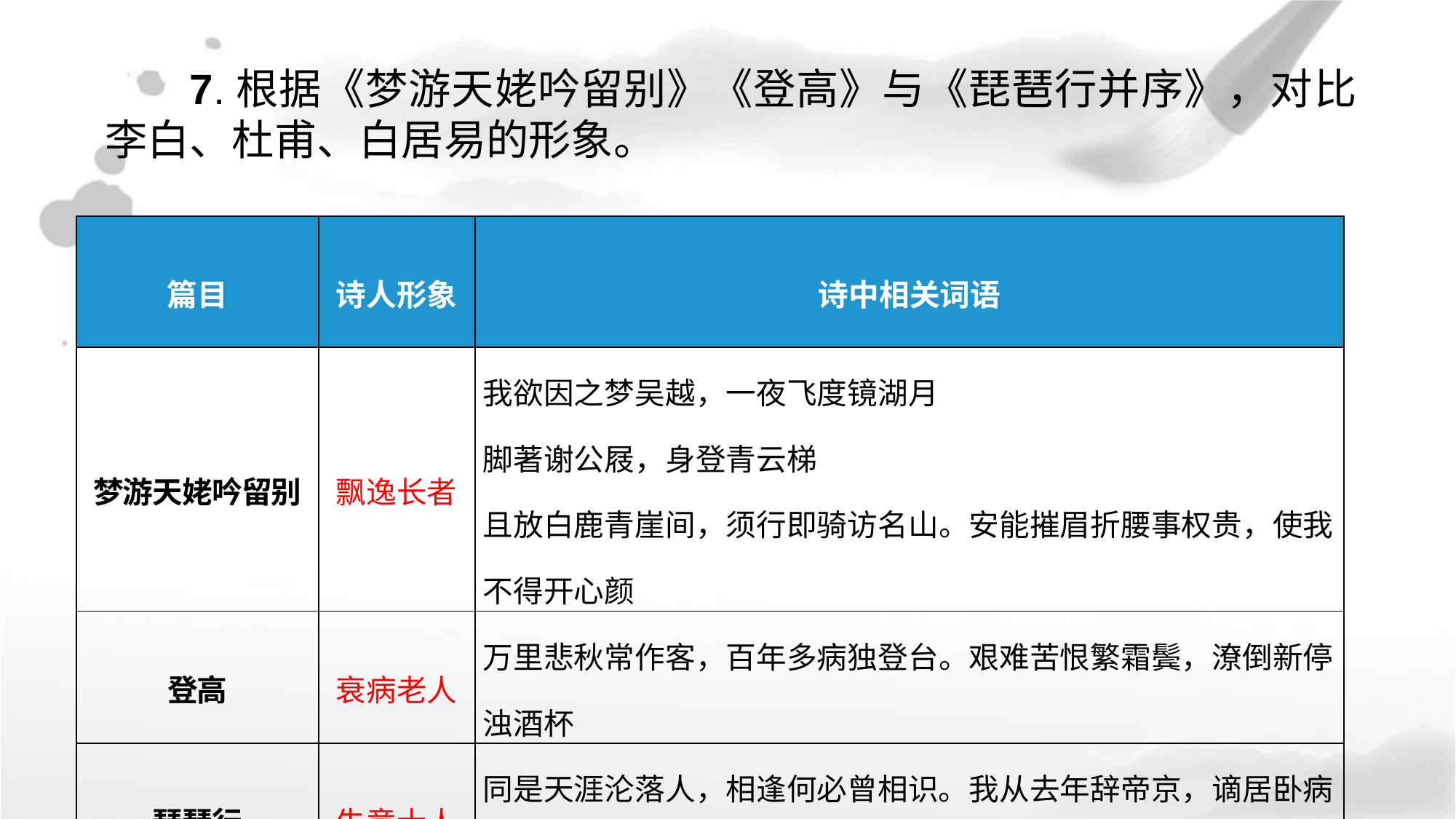

7.根据《梦游天姥吟留别》《登高》与《琵琶行并序》，对比李白、杜甫、白居易的形象。

| 篇目 | 诗人形象 | 诗中相关词语 |
| --- | --- | --- |
| 梦游天姥吟留别 | 飘逸长者 | 我欲因之梦吴越，一夜飞度镜湖月 脚著谢公屐，身登青云梯 且放白鹿青崖间，须行即骑访名山。安能摧眉折腰事权贵，使我不得开心颜 |
| 登高 | 衰病老人 | 万里悲秋常作客，百年多病独登台。艰难苦恨繁霜鬓，潦倒新停浊酒杯 |
| 琵琶行 | 失意士人 | 同是天涯沦落人，相逢何必曾相识。我从去年辞帝京，谪居卧病浔阳城。座中泣下谁最多？江州司马青衫湿 |